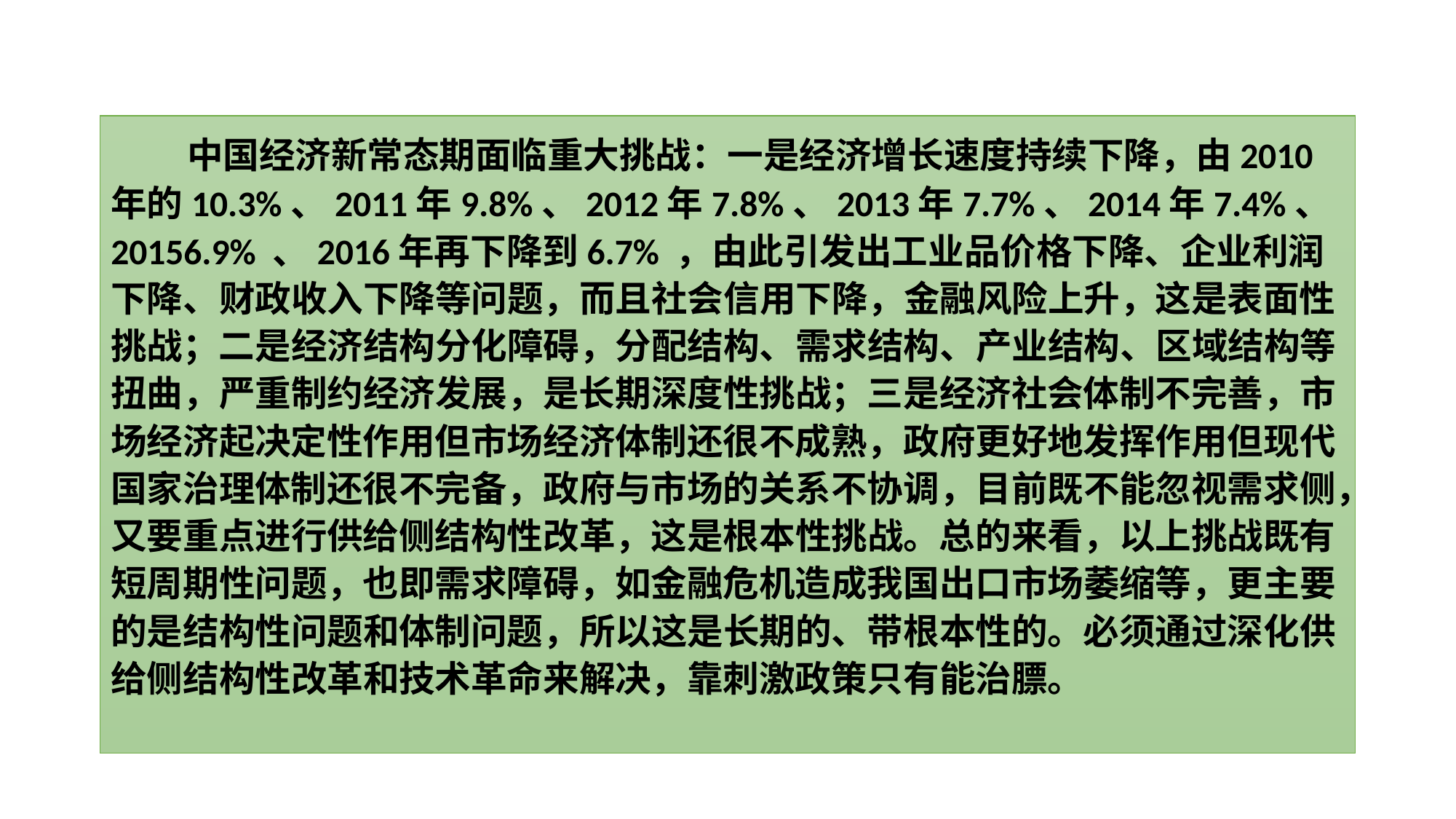

中国经济新常态期面临重大挑战：一是经济增长速度持续下降，由2010年的10.3%、2011年9.8%、2012年7.8%、2013年7.7%、2014年7.4%、20156.9% 、2016年再下降到6.7% ，由此引发出工业品价格下降、企业利润下降、财政收入下降等问题，而且社会信用下降，金融风险上升，这是表面性挑战；二是经济结构分化障碍，分配结构、需求结构、产业结构、区域结构等扭曲，严重制约经济发展，是长期深度性挑战；三是经济社会体制不完善，市场经济起决定性作用但市场经济体制还很不成熟，政府更好地发挥作用但现代国家治理体制还很不完备，政府与市场的关系不协调，目前既不能忽视需求侧，又要重点进行供给侧结构性改革，这是根本性挑战。总的来看，以上挑战既有短周期性问题，也即需求障碍，如金融危机造成我国出口市场萎缩等，更主要的是结构性问题和体制问题，所以这是长期的、带根本性的。必须通过深化供给侧结构性改革和技术革命来解决，靠刺激政策只有能治膘。